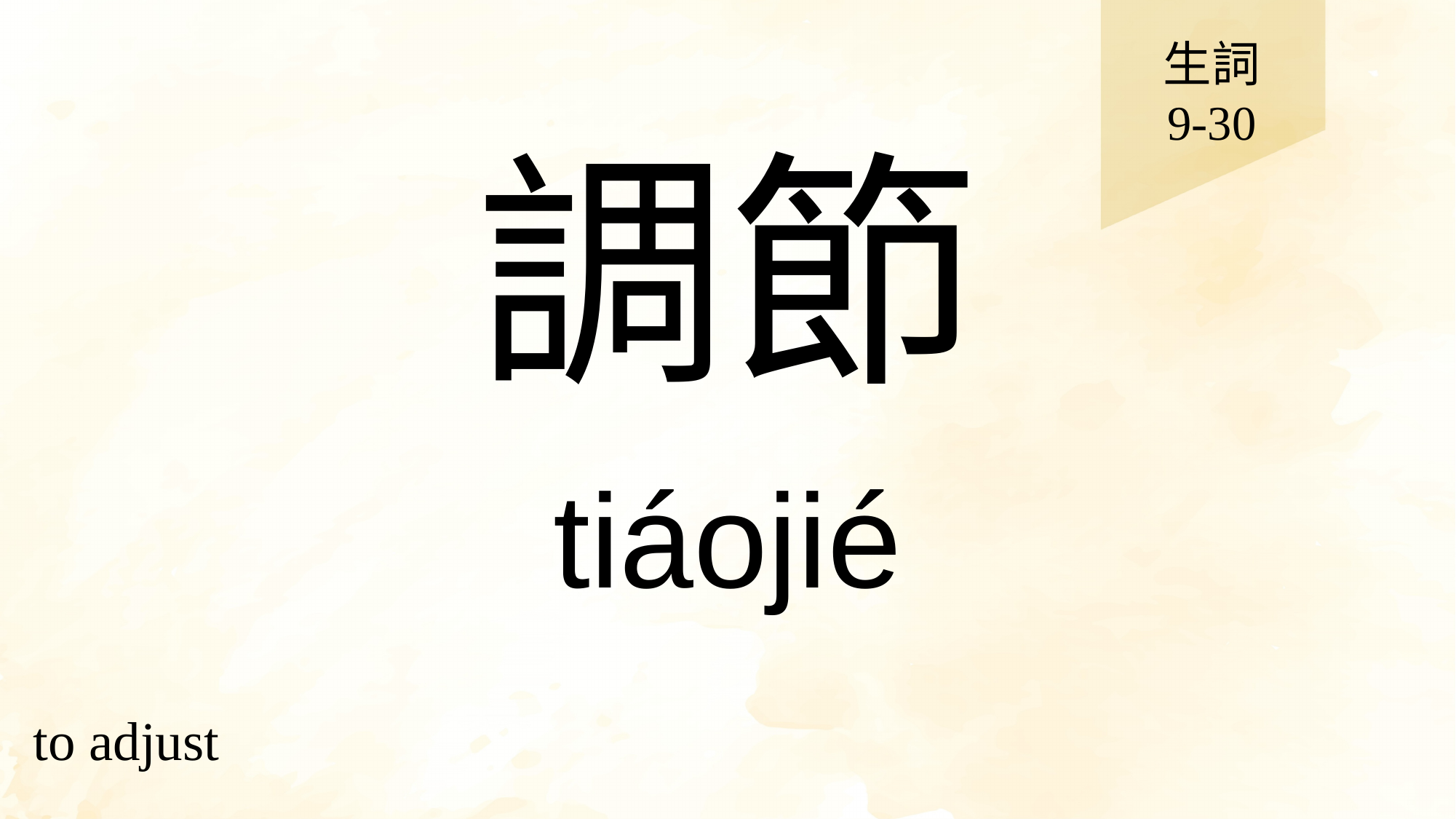

生詞
9-30
# 調節
tiáojié
to adjust